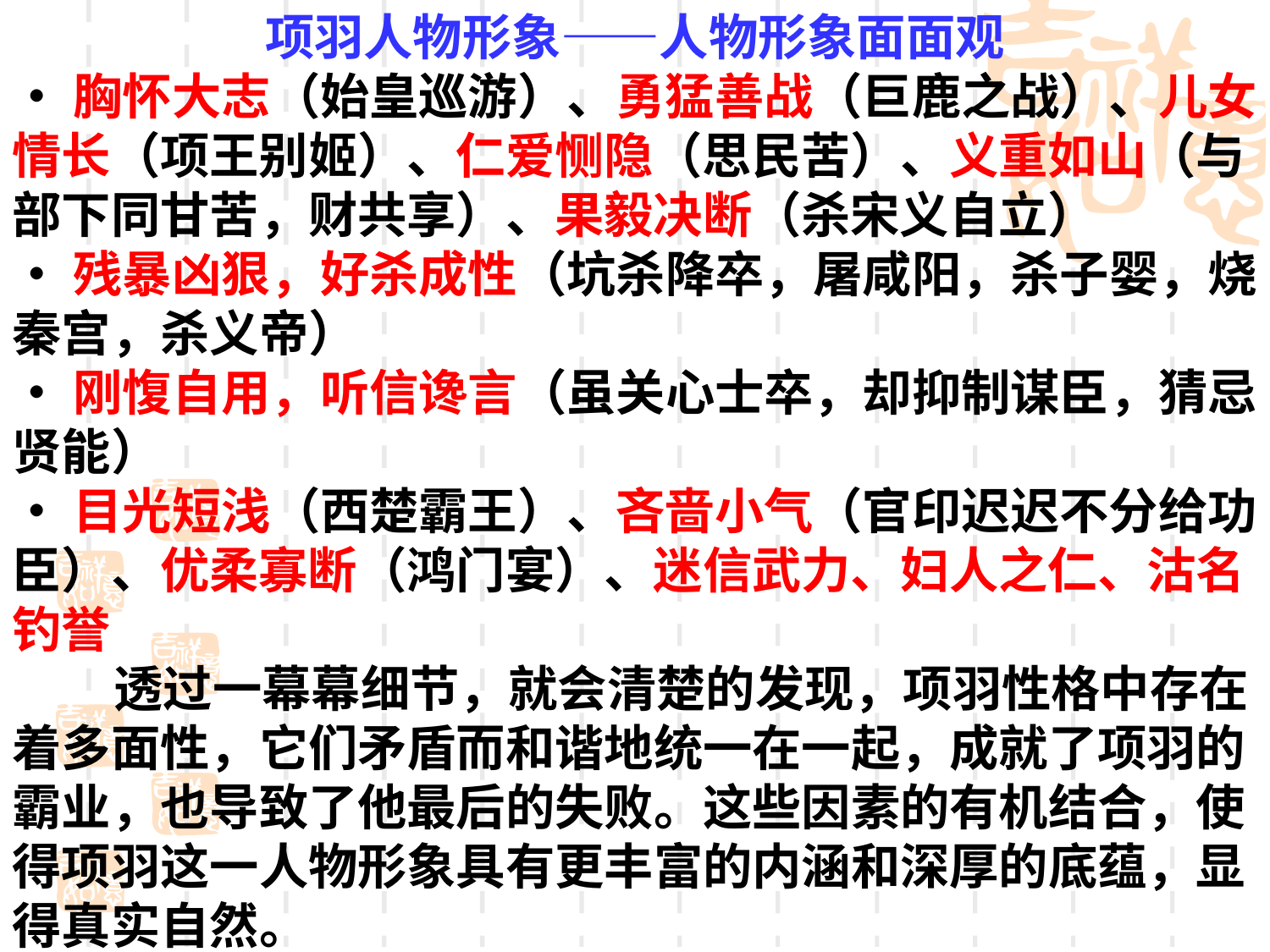

项羽人物形象——人物形象面面观
•胸怀大志（始皇巡游）、勇猛善战（巨鹿之战）、儿女情长（项王别姬）、仁爱恻隐（思民苦）、义重如山（与部下同甘苦，财共享）、果毅决断（杀宋义自立）
•残暴凶狠，好杀成性（坑杀降卒，屠咸阳，杀子婴，烧秦宫，杀义帝）
•刚愎自用，听信谗言（虽关心士卒，却抑制谋臣，猜忌贤能）
•目光短浅（西楚霸王）、吝啬小气（官印迟迟不分给功臣）、优柔寡断（鸿门宴）、迷信武力、妇人之仁、沽名钓誉
        透过一幕幕细节，就会清楚的发现，项羽性格中存在着多面性，它们矛盾而和谐地统一在一起，成就了项羽的霸业，也导致了他最后的失败。这些因素的有机结合，使得项羽这一人物形象具有更丰富的内涵和深厚的底蕴，显得真实自然。